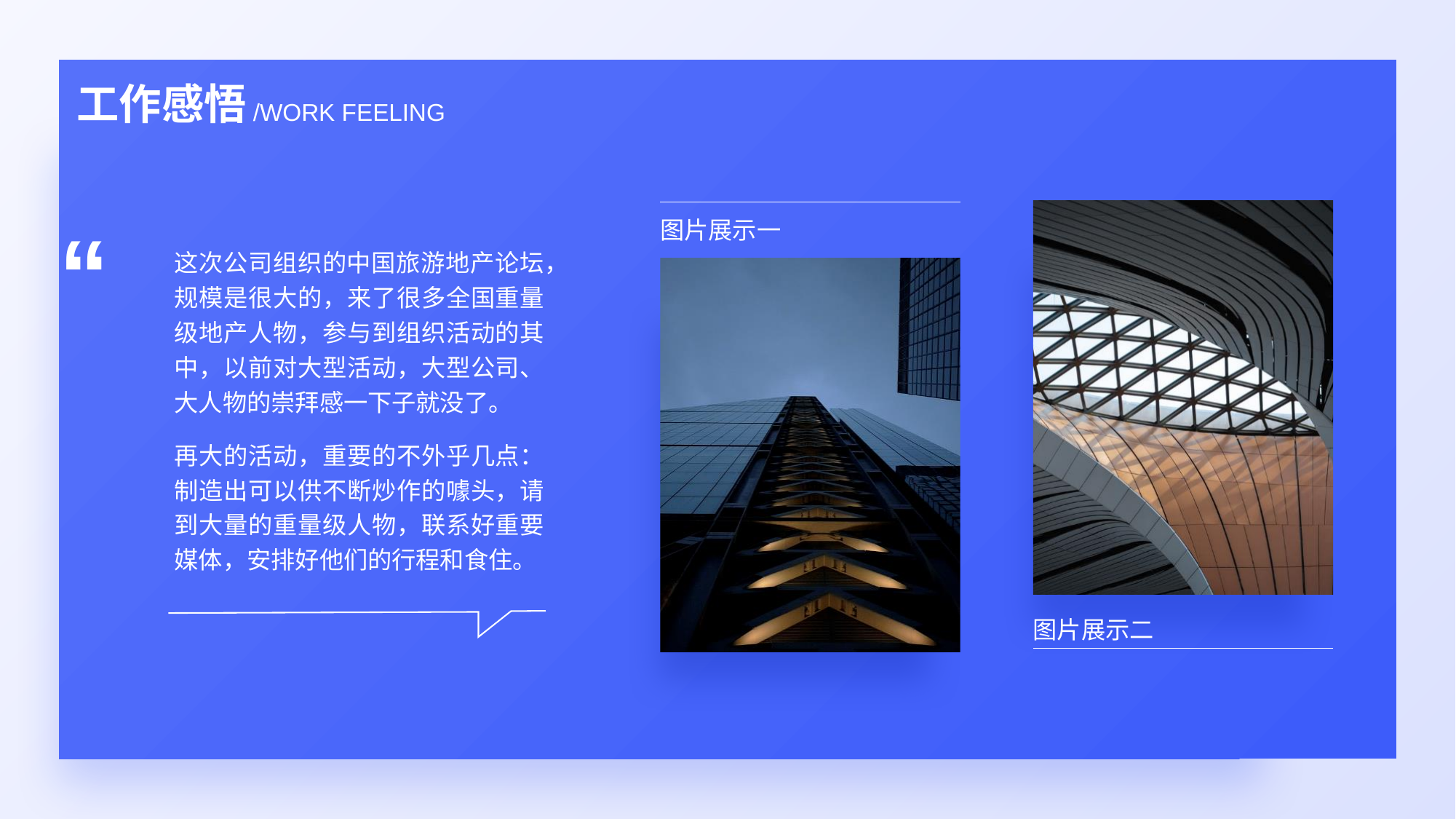

工作感悟

/WORK FEELING

“

图片展示一
这次公司组织的中国旅游地产论坛，规模是很大的，来了很多全国重量级地产人物，参与到组织活动的其中，以前对大型活动，大型公司、大人物的崇拜感一下子就没了。
再大的活动，重要的不外乎几点：制造出可以供不断炒作的噱头，请到大量的重量级人物，联系好重要媒体，安排好他们的行程和食住。

图片展示二